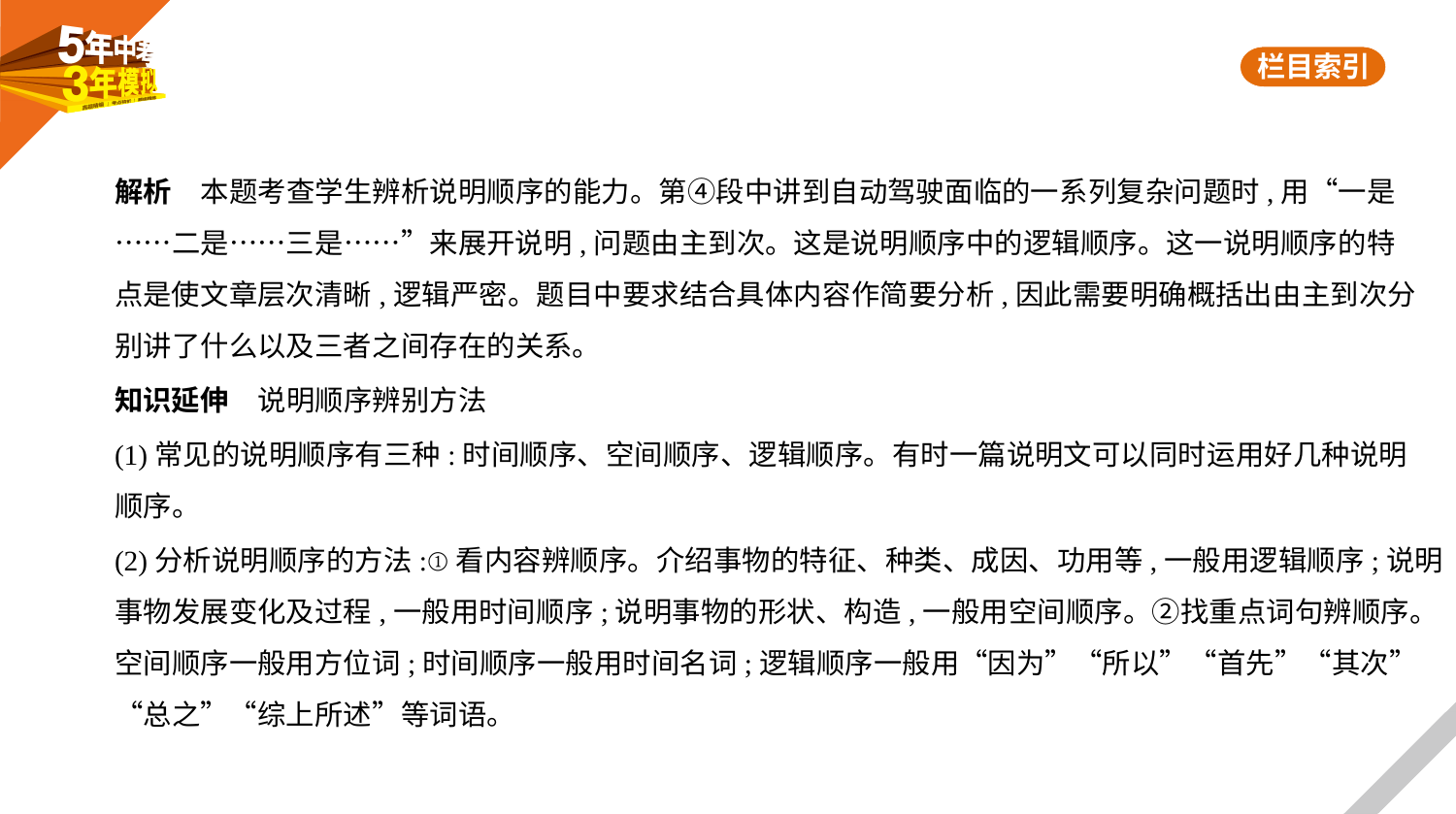

解析　本题考查学生辨析说明顺序的能力。第④段中讲到自动驾驶面临的一系列复杂问题时,用“一是
……二是……三是……”来展开说明,问题由主到次。这是说明顺序中的逻辑顺序。这一说明顺序的特
点是使文章层次清晰,逻辑严密。题目中要求结合具体内容作简要分析,因此需要明确概括出由主到次分
别讲了什么以及三者之间存在的关系。
知识延伸　说明顺序辨别方法
(1)常见的说明顺序有三种:时间顺序、空间顺序、逻辑顺序。有时一篇说明文可以同时运用好几种说明
顺序。
(2)分析说明顺序的方法:①看内容辨顺序。介绍事物的特征、种类、成因、功用等,一般用逻辑顺序;说明
事物发展变化及过程,一般用时间顺序;说明事物的形状、构造,一般用空间顺序。②找重点词句辨顺序。
空间顺序一般用方位词;时间顺序一般用时间名词;逻辑顺序一般用“因为”“所以”“首先”“其次”
“总之”“综上所述”等词语。